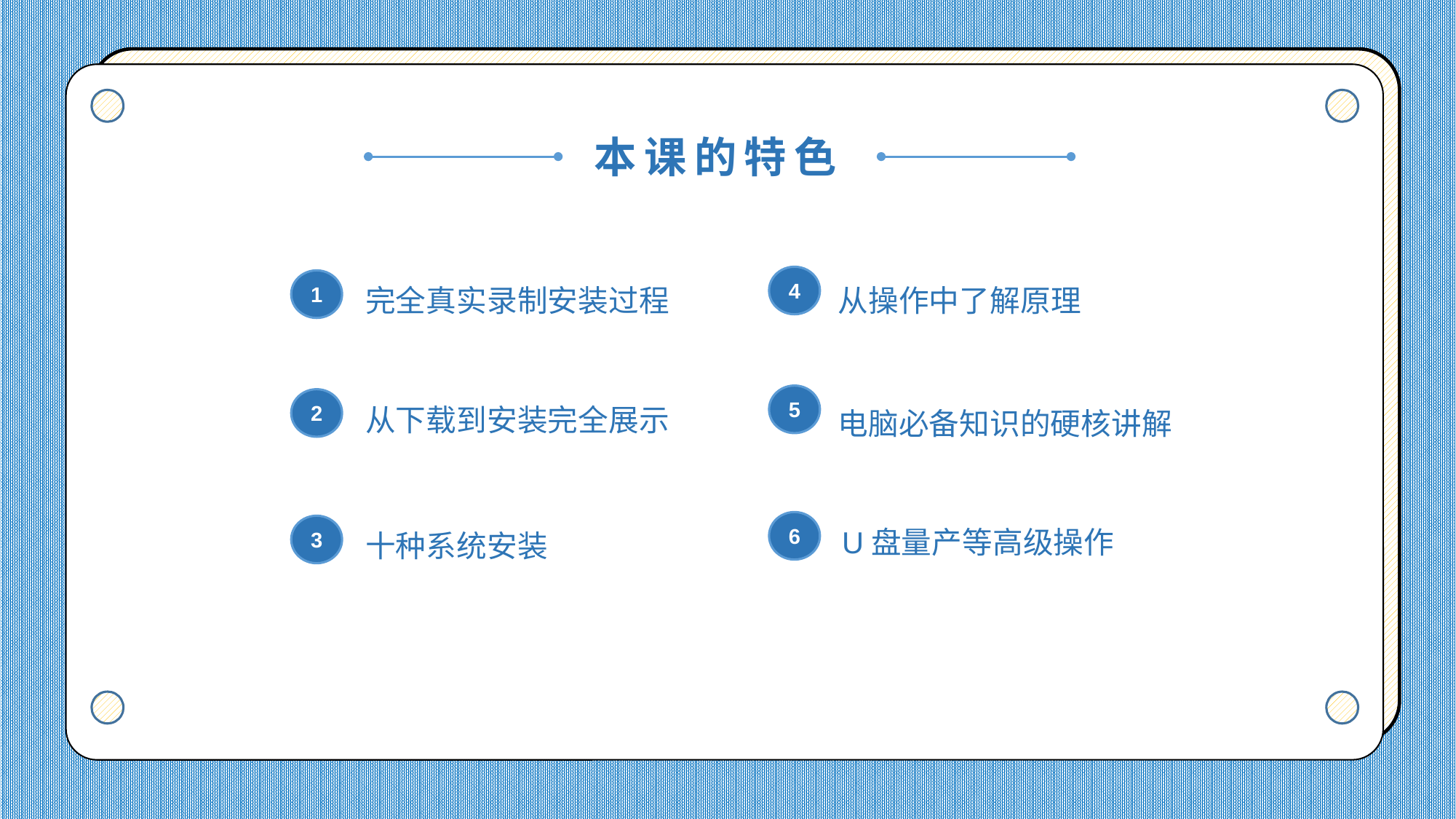

本课的特色
从操作中了解原理
完全真实录制安装过程
4
1
从下载到安装完全展示
电脑必备知识的硬核讲解
5
2
U盘量产等高级操作
十种系统安装
6
3